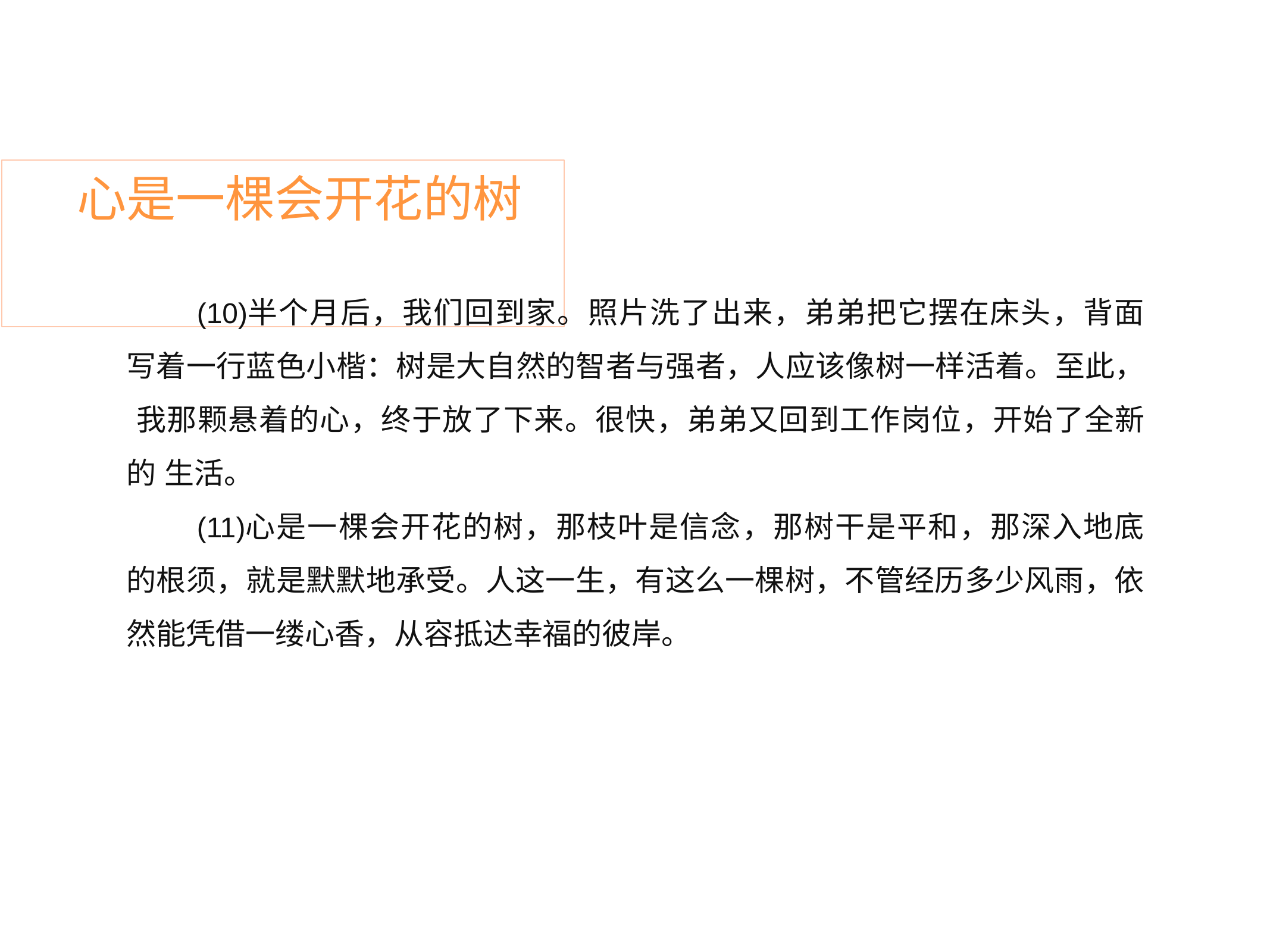

# 心是一棵会开花的树
半个月后，我们回到家。照片洗了出来，弟弟把它摆在床头，背面 写着一行蓝色小楷：树是大自然的智者与强者，人应该像树一样活着。至此，  我那颗悬着的心，终于放了下来。很快，弟弟又回到工作岗位，开始了全新的 生活。
心是一棵会开花的树，那枝叶是信念，那树干是平和，那深入地底 的根须，就是默默地承受。人这一生，有这么一棵树，不管经历多少风雨，依 然能凭借一缕心香，从容抵达幸福的彼岸。